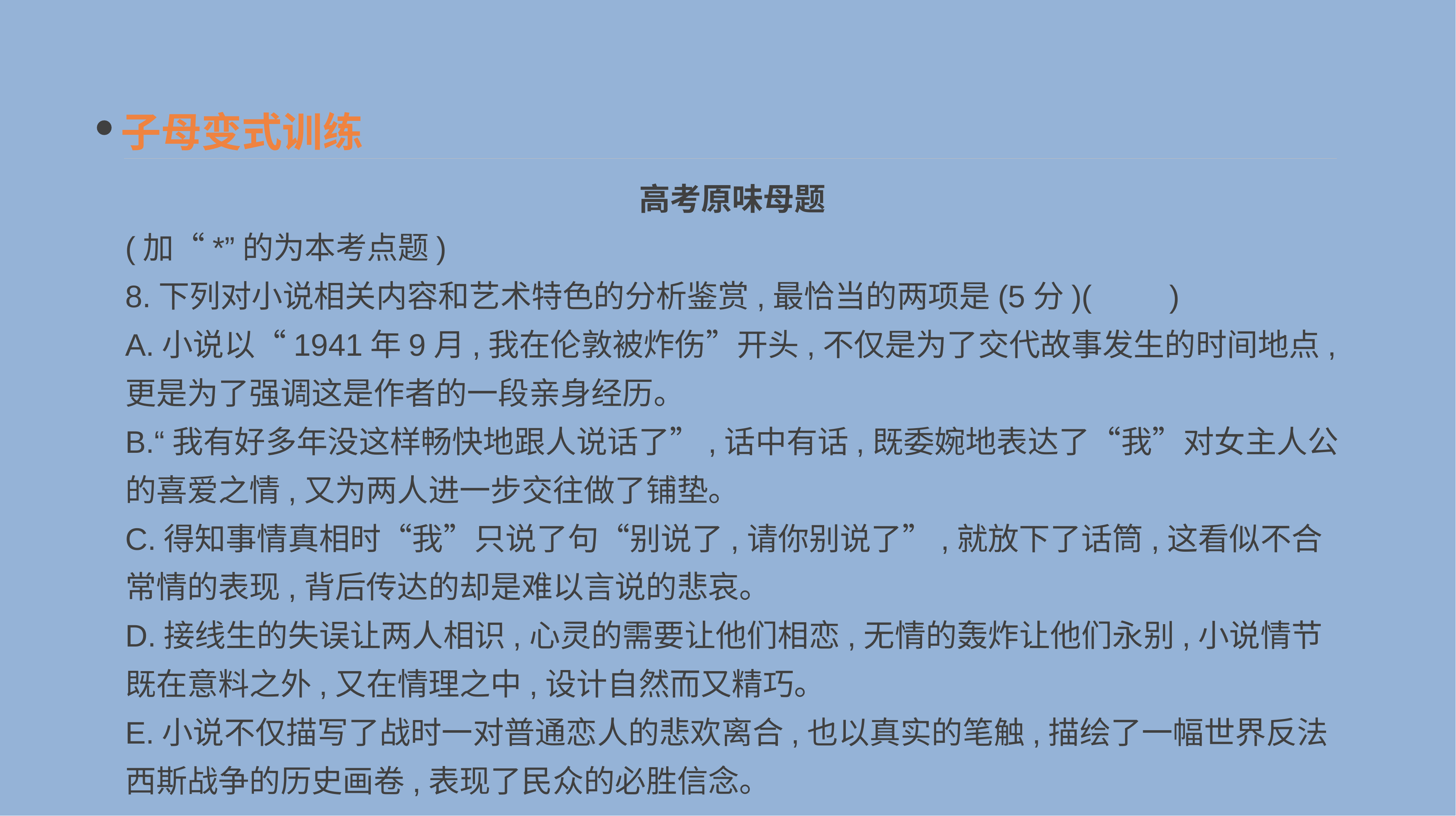

子母变式训练

高考原味母题
(加“*”的为本考点题)
8.下列对小说相关内容和艺术特色的分析鉴赏,最恰当的两项是(5分)(　　)
A.小说以“1941年9月,我在伦敦被炸伤”开头,不仅是为了交代故事发生的时间地点,更是为了强调这是作者的一段亲身经历。
B.“我有好多年没这样畅快地跟人说话了”,话中有话,既委婉地表达了“我”对女主人公的喜爱之情,又为两人进一步交往做了铺垫。
C.得知事情真相时“我”只说了句“别说了,请你别说了”,就放下了话筒,这看似不合常情的表现,背后传达的却是难以言说的悲哀。
D.接线生的失误让两人相识,心灵的需要让他们相恋,无情的轰炸让他们永别,小说情节既在意料之外,又在情理之中,设计自然而又精巧。
E.小说不仅描写了战时一对普通恋人的悲欢离合,也以真实的笔触,描绘了一幅世界反法西斯战争的历史画卷,表现了民众的必胜信念。